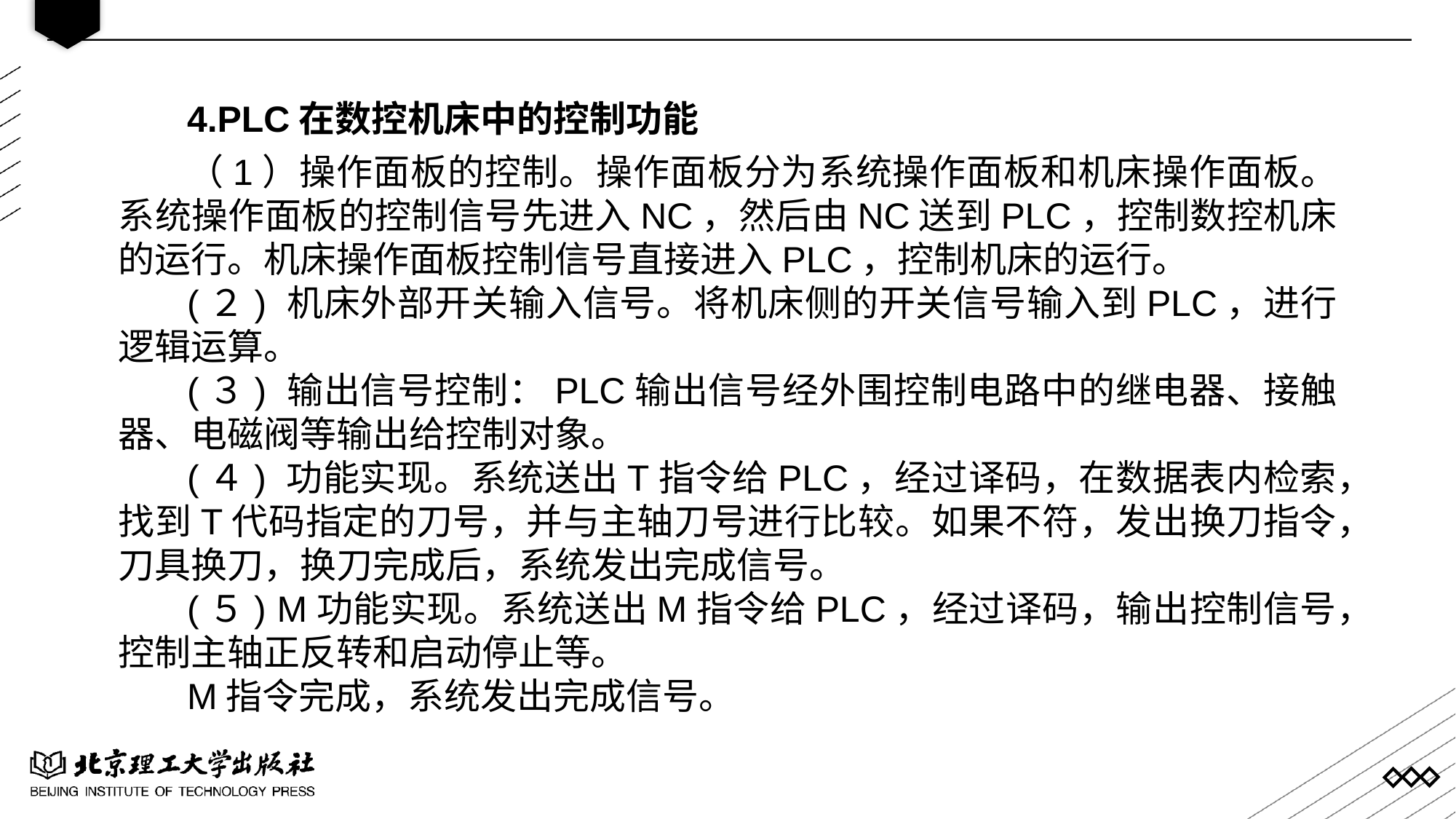

4.PLC在数控机床中的控制功能
（1）操作面板的控制。操作面板分为系统操作面板和机床操作面板。系统操作面板的控制信号先进入NC，然后由NC送到PLC，控制数控机床的运行。机床操作面板控制信号直接进入PLC，控制机床的运行。
(２) 机床外部开关输入信号。将机床侧的开关信号输入到PLC，进行逻辑运算。
(３) 输出信号控制：PLC输出信号经外围控制电路中的继电器、接触器、电磁阀等输出给控制对象。
(４) 功能实现。系统送出T指令给PLC，经过译码，在数据表内检索，找到T代码指定的刀号，并与主轴刀号进行比较。如果不符，发出换刀指令，刀具换刀，换刀完成后，系统发出完成信号。
(５) M功能实现。系统送出M指令给PLC，经过译码，输出控制信号，控制主轴正反转和启动停止等。
M指令完成，系统发出完成信号。